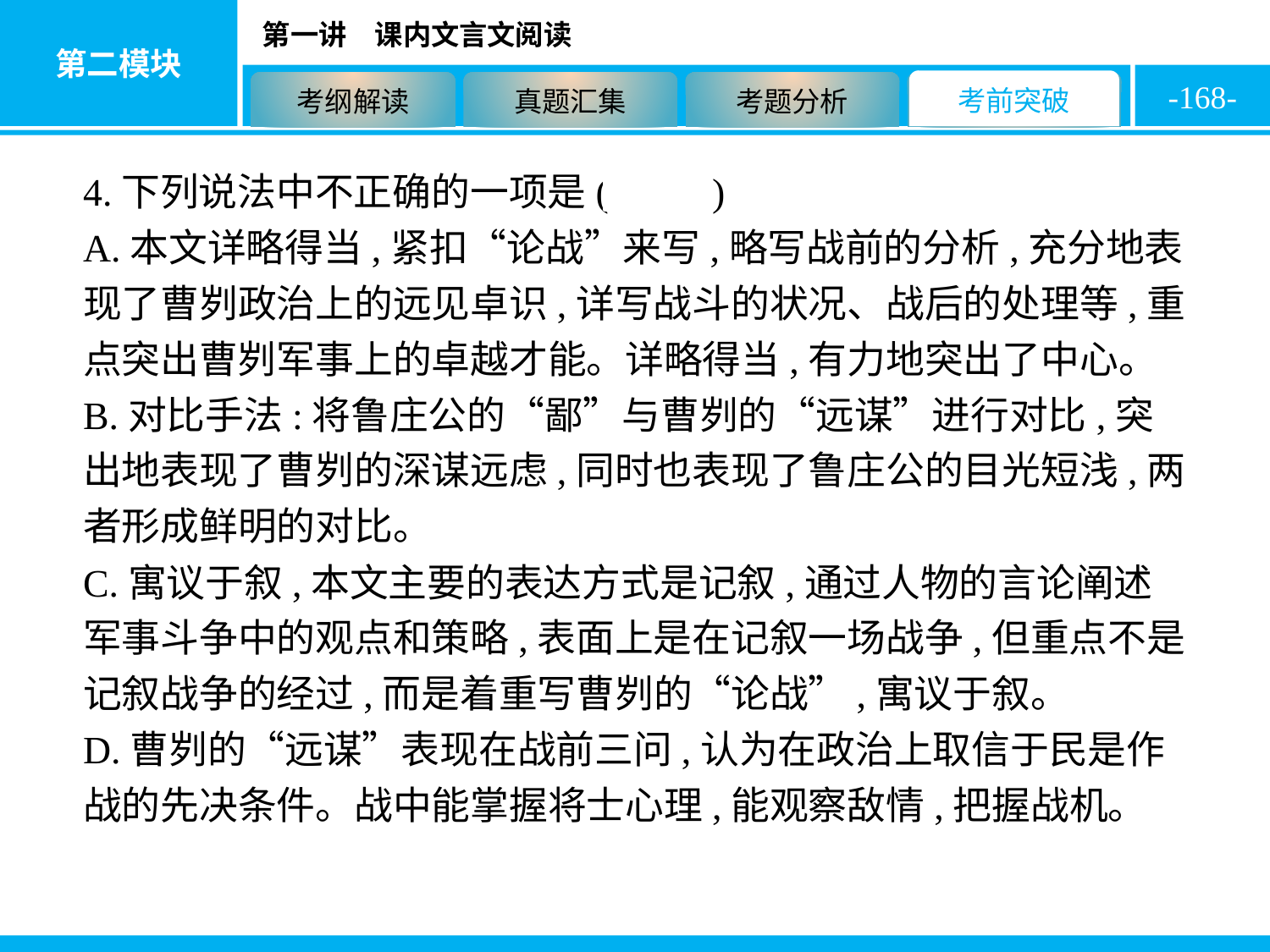

-168-
4.下列说法中不正确的一项是(    A    )
A.本文详略得当,紧扣“论战”来写,略写战前的分析,充分地表现了曹刿政治上的远见卓识,详写战斗的状况、战后的处理等,重点突出曹刿军事上的卓越才能。详略得当,有力地突出了中心。
B.对比手法:将鲁庄公的“鄙”与曹刿的“远谋”进行对比,突出地表现了曹刿的深谋远虑,同时也表现了鲁庄公的目光短浅,两者形成鲜明的对比。
C.寓议于叙,本文主要的表达方式是记叙,通过人物的言论阐述军事斗争中的观点和策略,表面上是在记叙一场战争,但重点不是记叙战争的经过,而是着重写曹刿的“论战”,寓议于叙。
D.曹刿的“远谋”表现在战前三问,认为在政治上取信于民是作战的先决条件。战中能掌握将士心理,能观察敌情,把握战机。